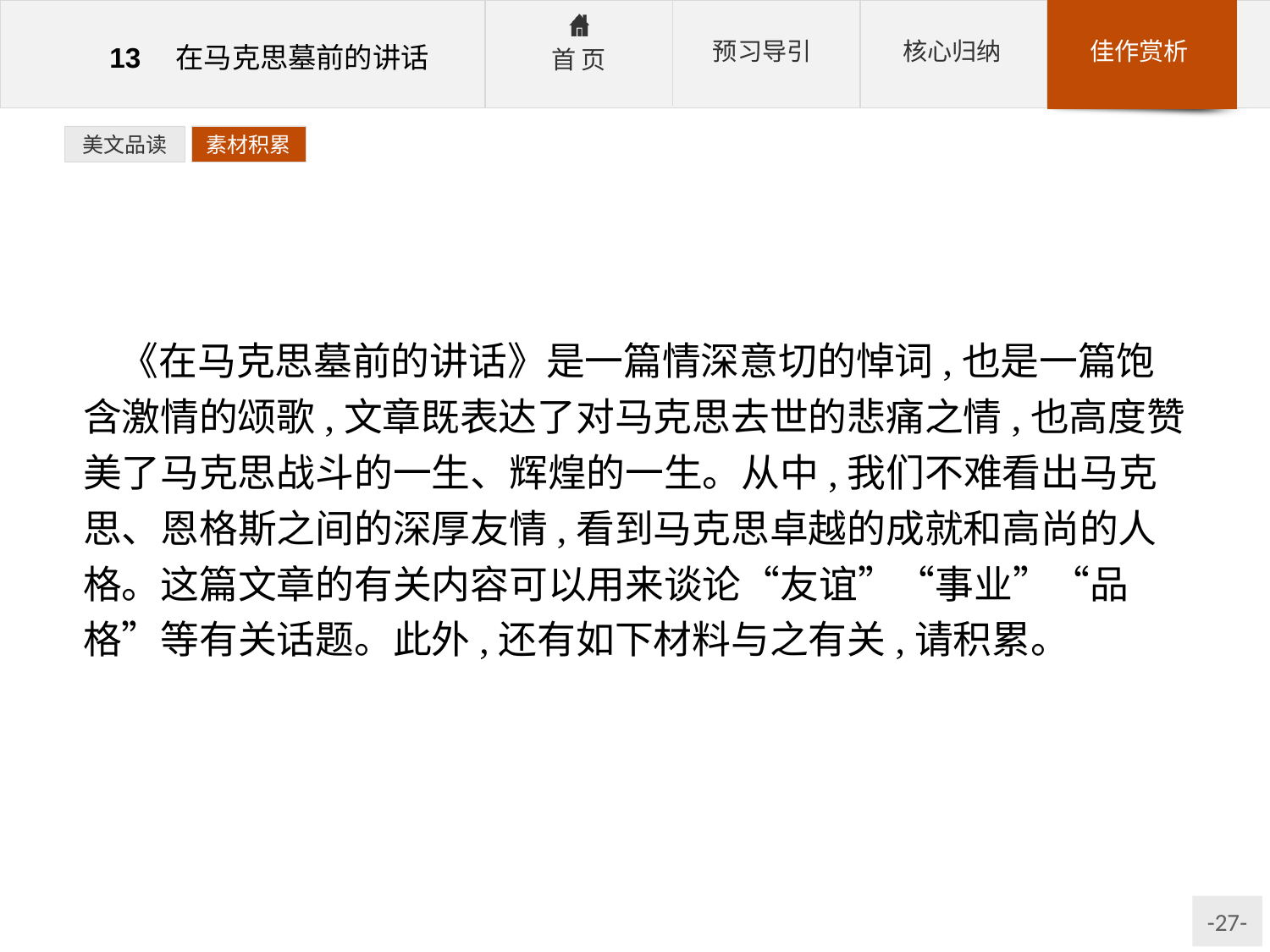

美文品读
素材积累
《在马克思墓前的讲话》是一篇情深意切的悼词,也是一篇饱含激情的颂歌,文章既表达了对马克思去世的悲痛之情,也高度赞美了马克思战斗的一生、辉煌的一生。从中,我们不难看出马克思、恩格斯之间的深厚友情,看到马克思卓越的成就和高尚的人格。这篇文章的有关内容可以用来谈论“友谊”“事业”“品格”等有关话题。此外,还有如下材料与之有关,请积累。